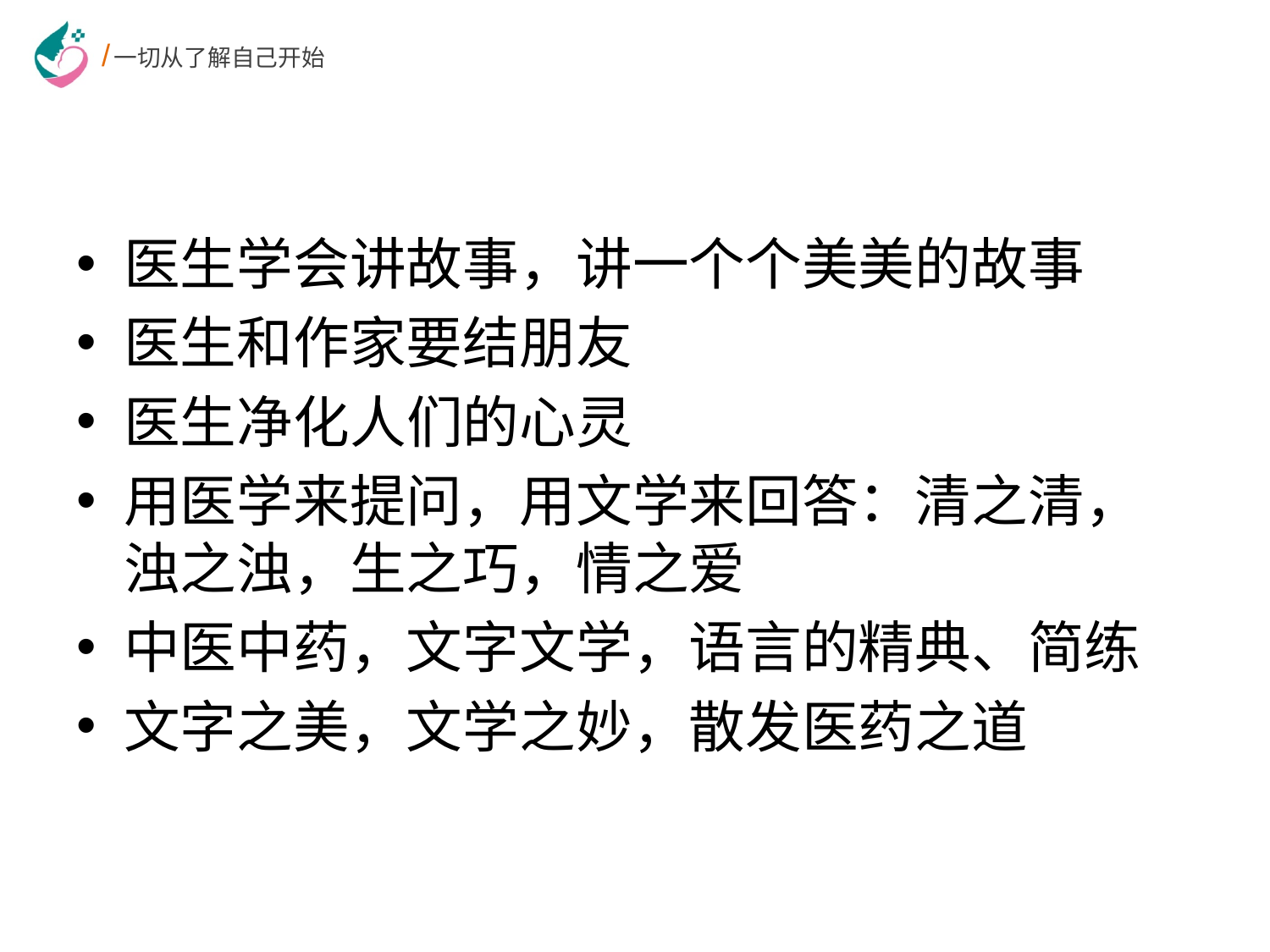

医生学会讲故事，讲一个个美美的故事
医生和作家要结朋友
医生净化人们的心灵
用医学来提问，用文学来回答：清之清，浊之浊，生之巧，情之爱
中医中药，文字文学，语言的精典、简练
文字之美，文学之妙，散发医药之道